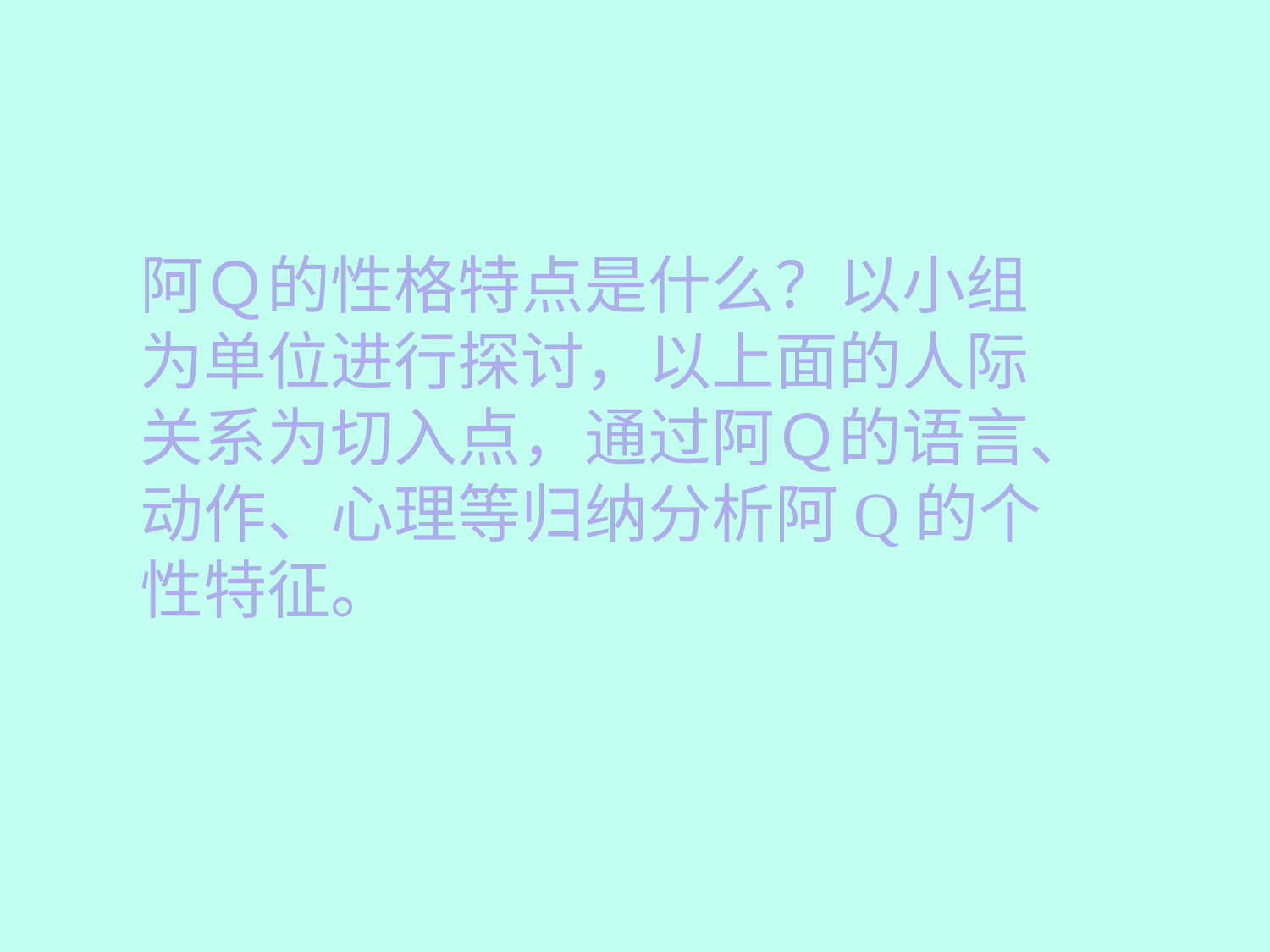

阿Ｑ的性格特点是什么？以小组为单位进行探讨，以上面的人际关系为切入点，通过阿Ｑ的语言、动作、心理等归纳分析阿Q的个性特征。